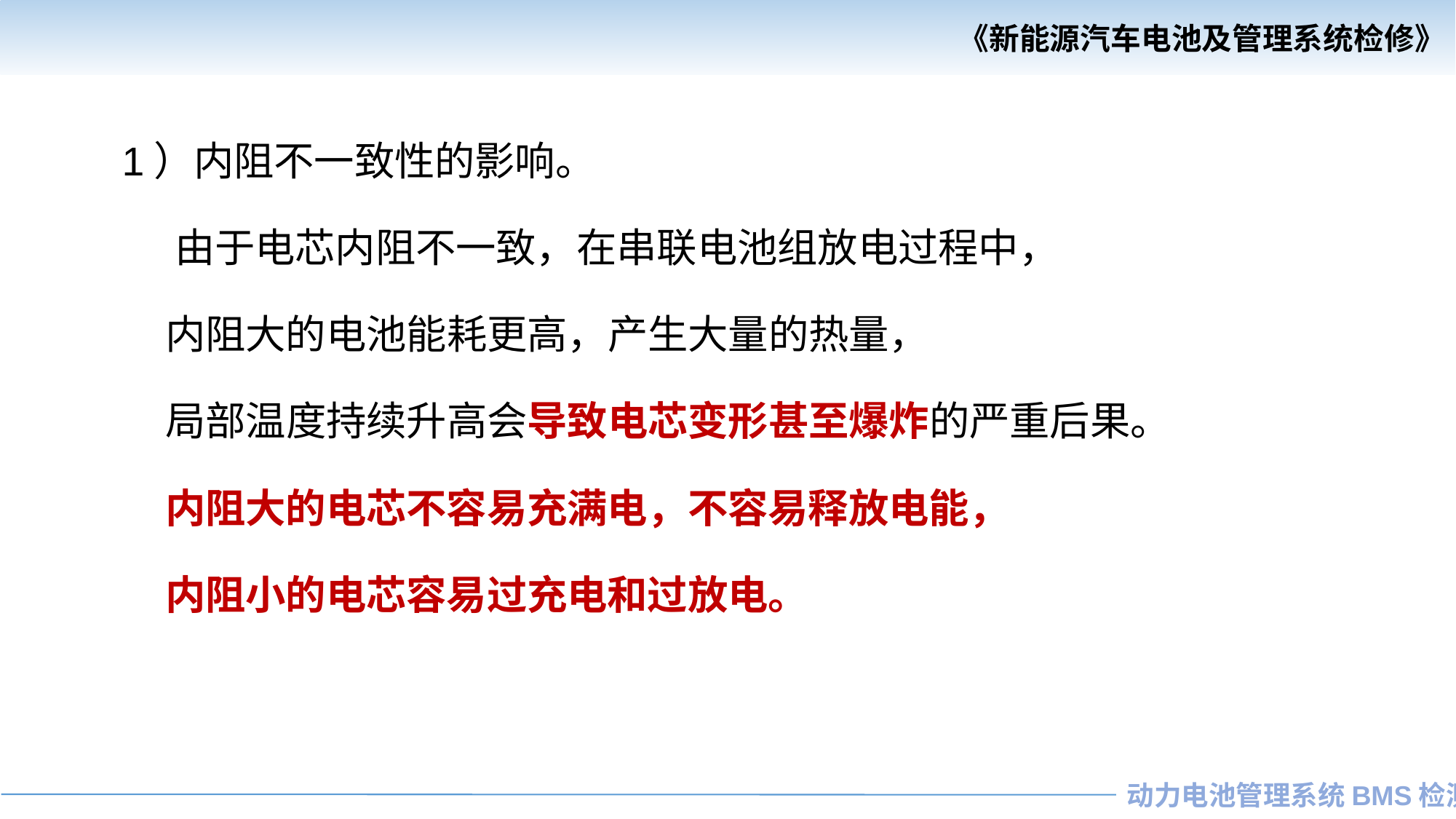

1）内阻不一致性的影响。
      由于电芯内阻不一致，在串联电池组放电过程中，
     内阻大的电池能耗更高，产生大量的热量，
     局部温度持续升高会导致电芯变形甚至爆炸的严重后果。
     内阻大的电芯不容易充满电，不容易释放电能，
     内阻小的电芯容易过充电和过放电。